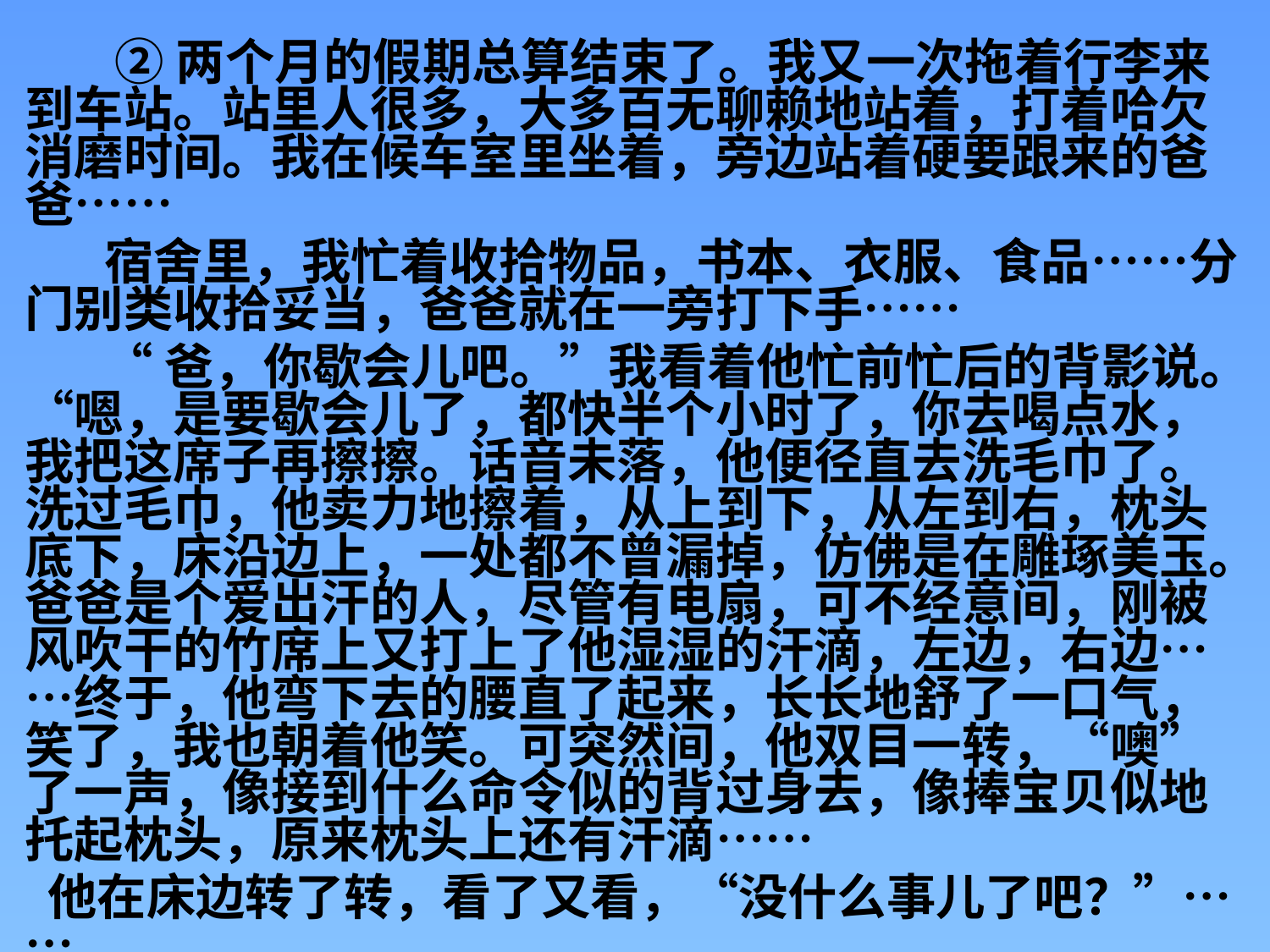

②两个月的假期总算结束了。我又一次拖着行李来到车站。站里人很多，大多百无聊赖地站着，打着哈欠消磨时间。我在候车室里坐着，旁边站着硬要跟来的爸爸……
      宿舍里，我忙着收拾物品，书本、衣服、食品……分门别类收拾妥当，爸爸就在一旁打下手……
       “爸，你歇会儿吧。”我看着他忙前忙后的背影说。“嗯，是要歇会儿了，都快半个小时了，你去喝点水，我把这席子再擦擦。话音未落，他便径直去洗毛巾了。洗过毛巾，他卖力地擦着，从上到下，从左到右，枕头底下，床沿边上，一处都不曾漏掉，仿佛是在雕琢美玉。爸爸是个爱出汗的人，尽管有电扇，可不经意间，刚被风吹干的竹席上又打上了他湿湿的汗滴，左边，右边……终于，他弯下去的腰直了起来，长长地舒了一口气，笑了，我也朝着他笑。可突然间，他双目一转，“噢”了一声，像接到什么命令似的背过身去，像捧宝贝似地托起枕头，原来枕头上还有汗滴……
 他在床边转了转，看了又看，“没什么事儿了吧？”……
#